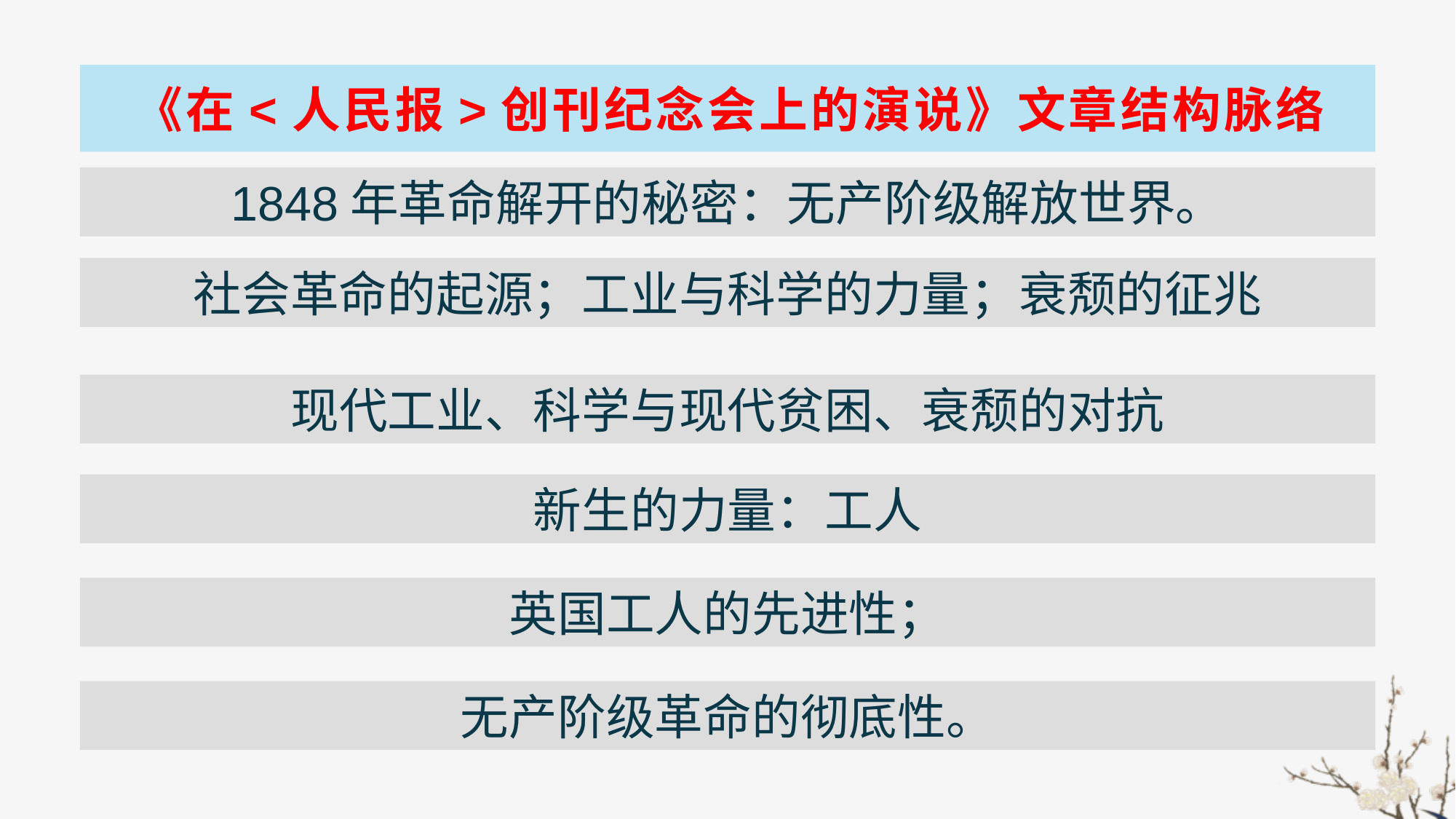

# 《在<人民报>创刊纪念会上的演说》文章结构脉络
1848年革命解开的秘密：无产阶级解放世界。
社会革命的起源；工业与科学的力量；衰颓的征兆
现代工业、科学与现代贫困、衰颓的对抗
新生的力量：工人
英国工人的先进性；
无产阶级革命的彻底性。